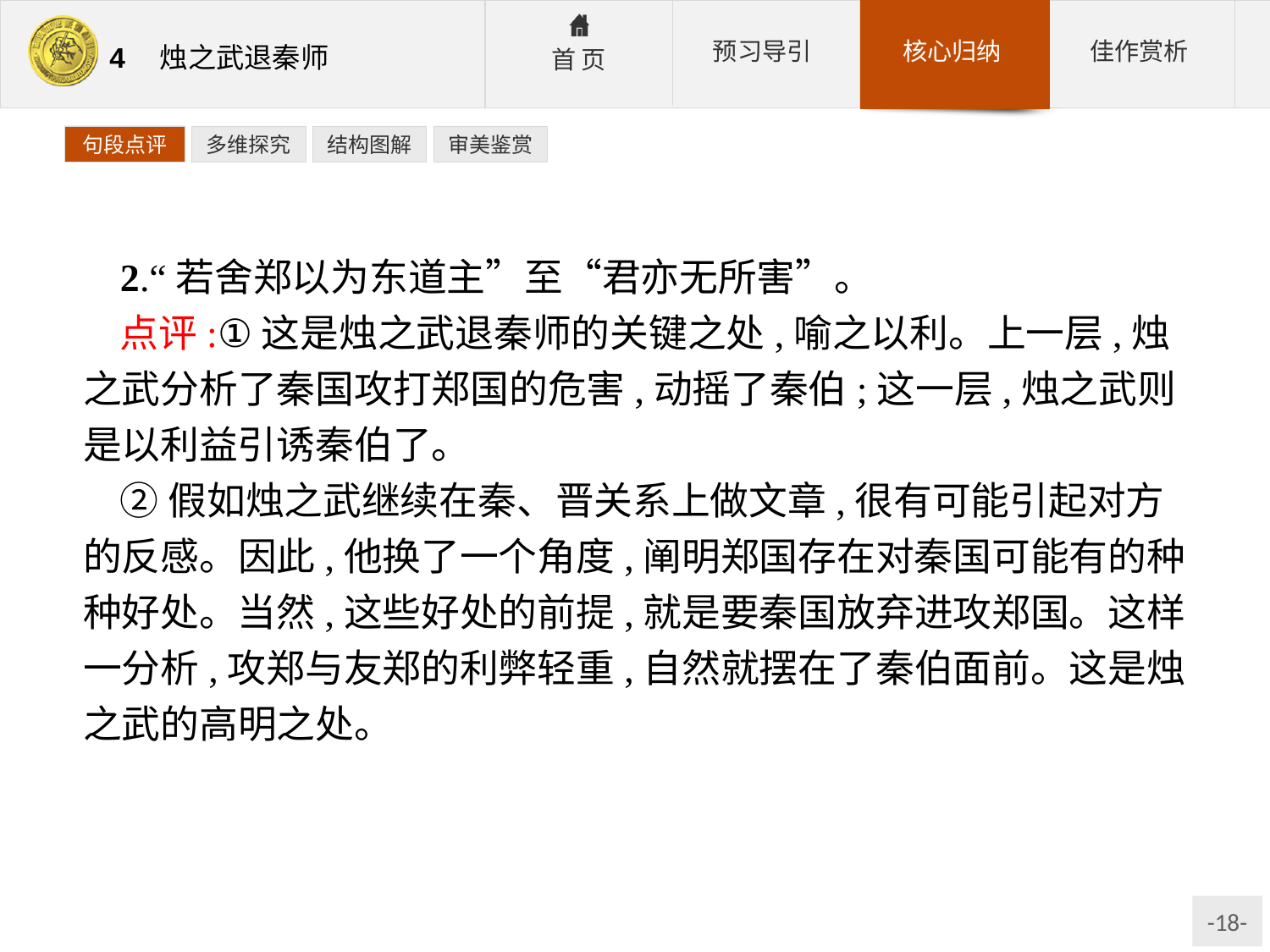

句段点评
多维探究
结构图解
审美鉴赏
2.“若舍郑以为东道主”至“君亦无所害”。
点评:①这是烛之武退秦师的关键之处,喻之以利。上一层,烛之武分析了秦国攻打郑国的危害,动摇了秦伯;这一层,烛之武则是以利益引诱秦伯了。
②假如烛之武继续在秦、晋关系上做文章,很有可能引起对方的反感。因此,他换了一个角度,阐明郑国存在对秦国可能有的种种好处。当然,这些好处的前提,就是要秦国放弃进攻郑国。这样一分析,攻郑与友郑的利弊轻重,自然就摆在了秦伯面前。这是烛之武的高明之处。